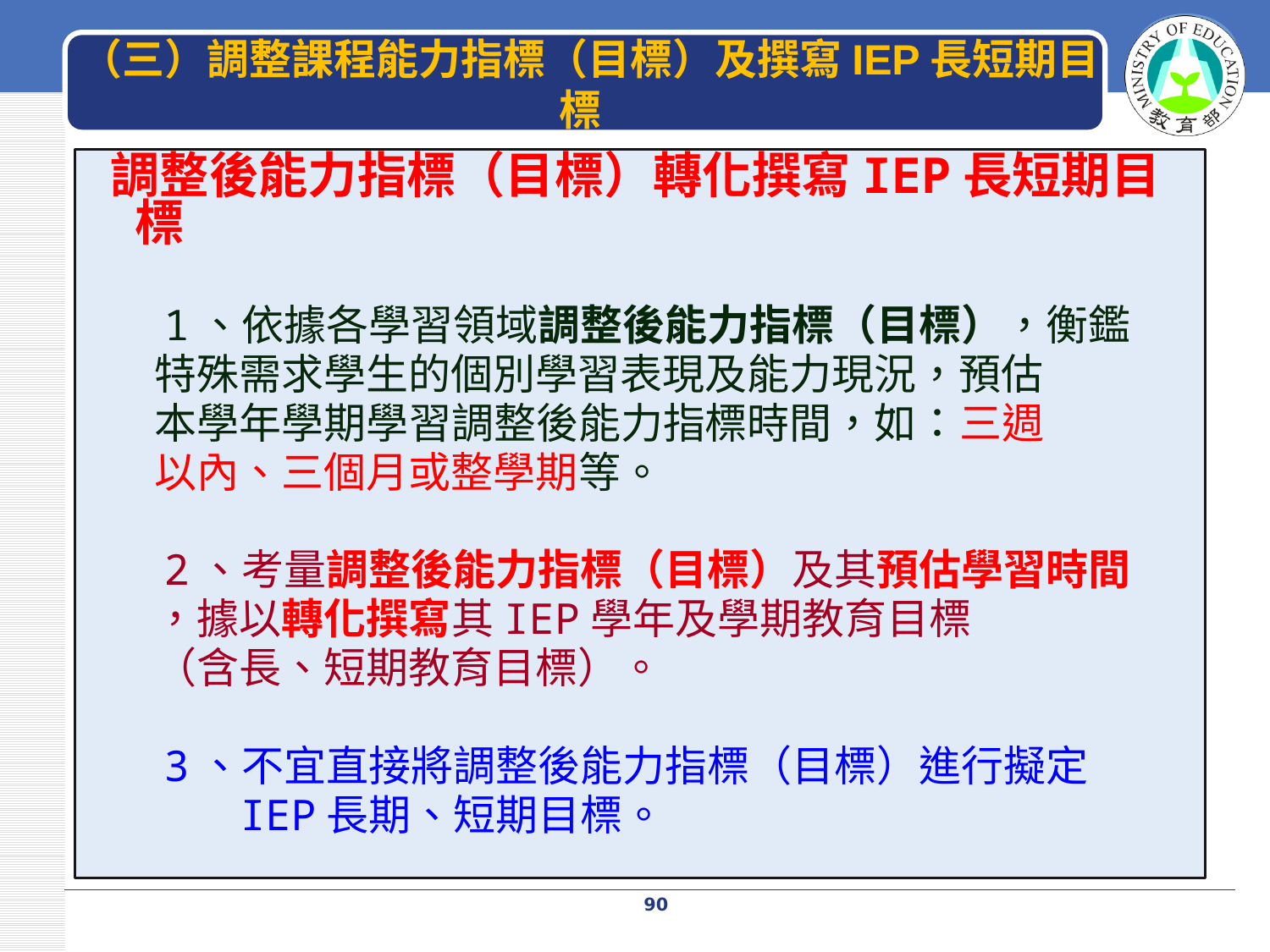

# （三）調整課程能力指標（目標）及撰寫IEP長短期目標
 調整後能力指標（目標）轉化撰寫IEP長短期目標

   1、依據各學習領域調整後能力指標（目標），衡鑑
      特殊需求學生的個別學習表現及能力現況，預估
      本學年學期學習調整後能力指標時間，如：三週
      以內、三個月或整學期等。

   2、考量調整後能力指標（目標）及其預估學習時間
      ，據以轉化撰寫其IEP學年及學期教育目標
      （含長、短期教育目標）。

   3、不宜直接將調整後能力指標（目標）進行擬定
      IEP長期、短期目標。
90